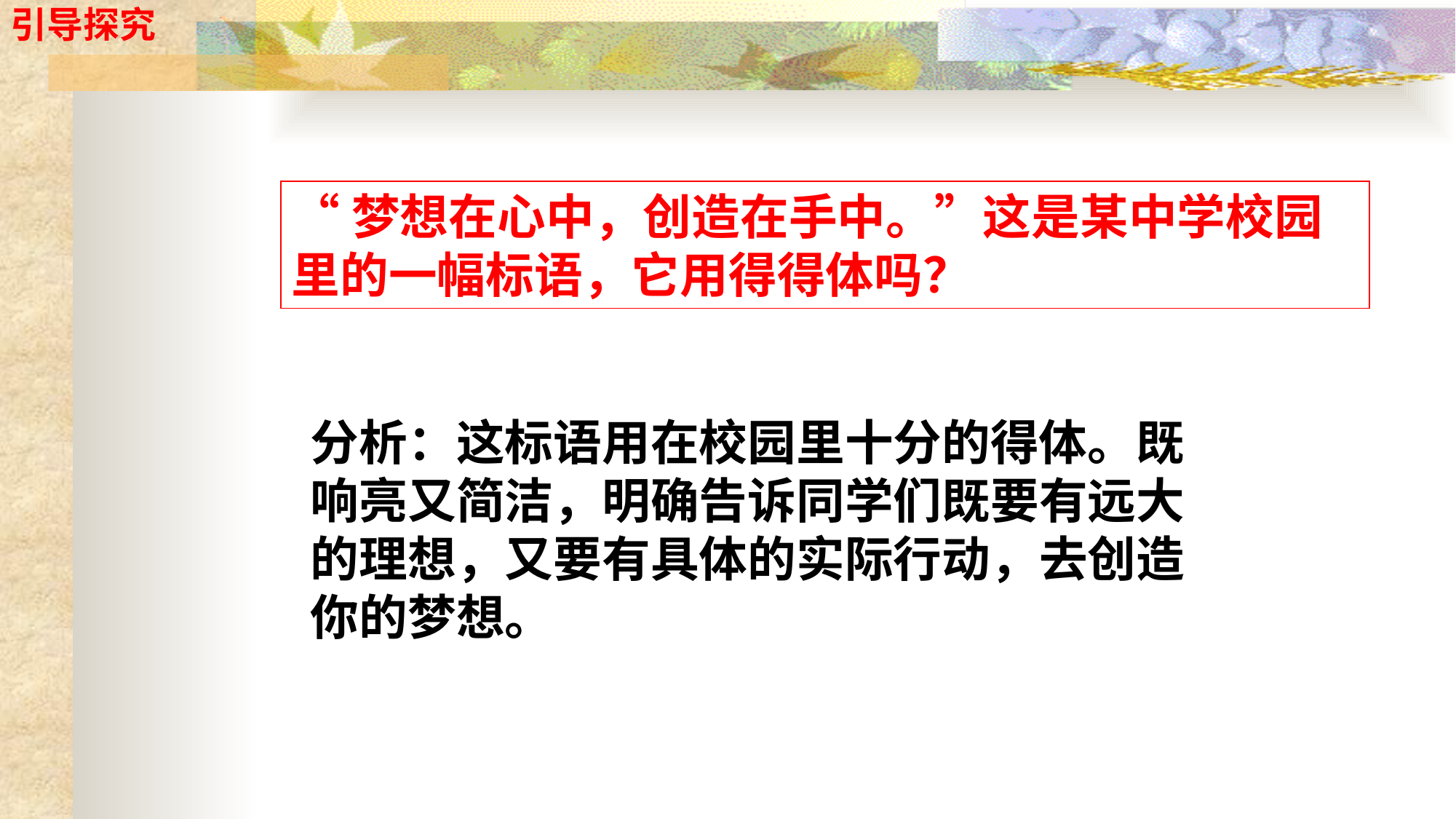

引导探究
“梦想在心中，创造在手中。”这是某中学校园里的一幅标语，它用得得体吗？
分析：这标语用在校园里十分的得体。既响亮又简洁，明确告诉同学们既要有远大的理想，又要有具体的实际行动，去创造你的梦想。